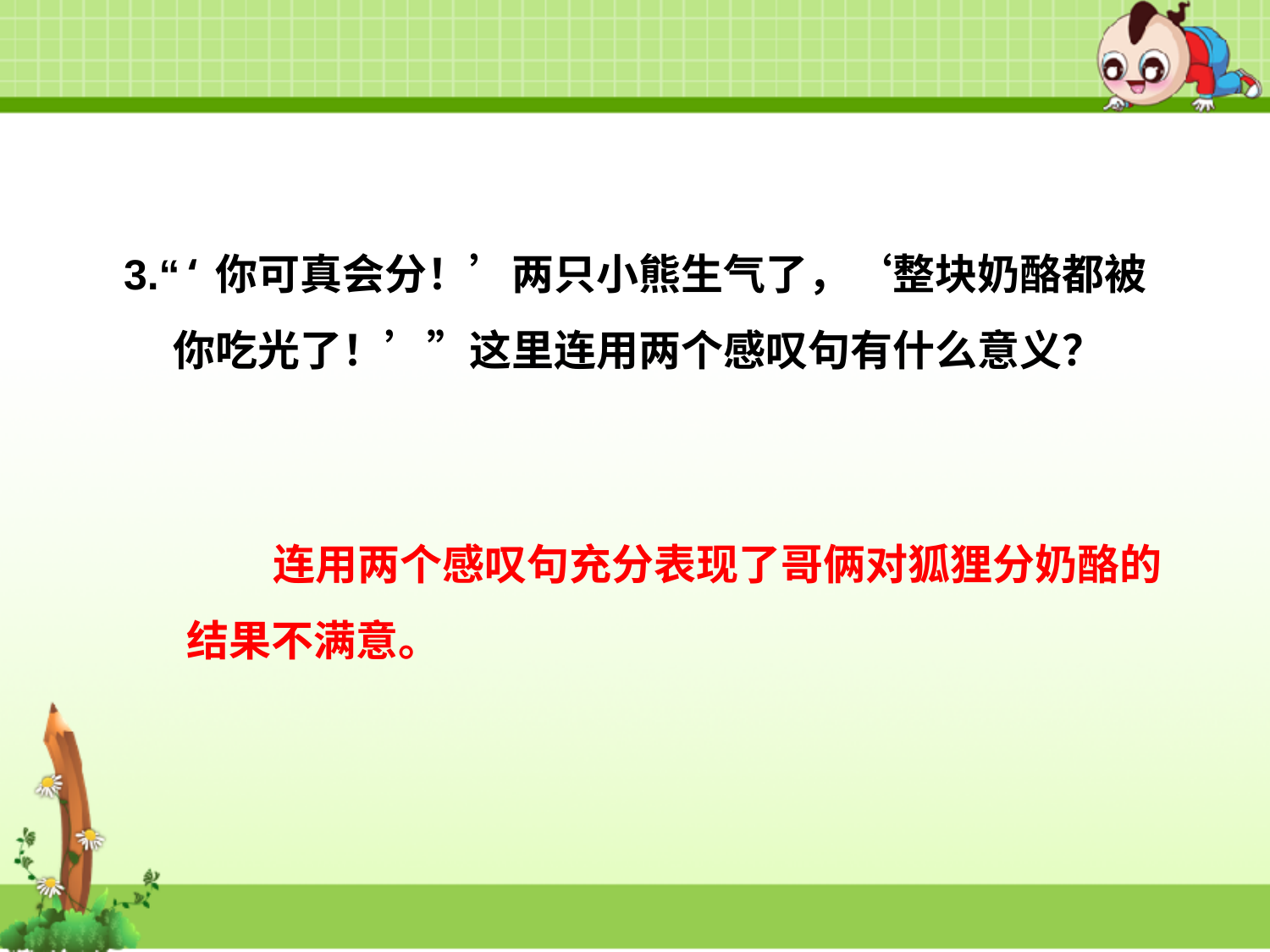

3.“‘你可真会分！’两只小熊生气了，‘整块奶酪都被你吃光了！’”这里连用两个感叹句有什么意义？
连用两个感叹句充分表现了哥俩对狐狸分奶酪的结果不满意。